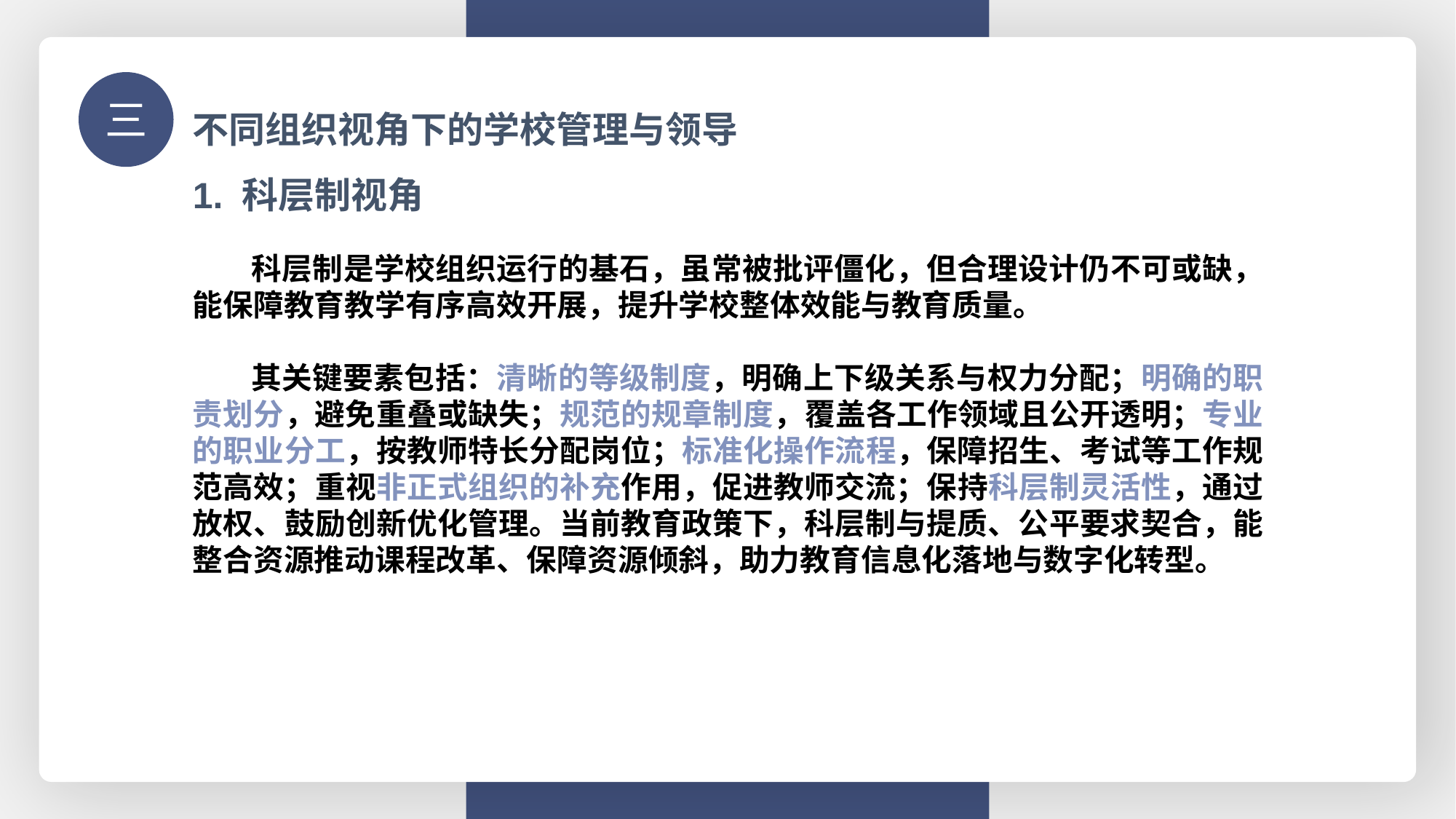

不同组织视角下的学校管理与领导

三
1. 科层制视角
        科层制是学校组织运行的基石，虽常被批评僵化，但合理设计仍不可或缺，能保障教育教学有序高效开展，提升学校整体效能与教育质量。

       其关键要素包括：清晰的等级制度，明确上下级关系与权力分配；明确的职责划分，避免重叠或缺失；规范的规章制度，覆盖各工作领域且公开透明；专业的职业分工，按教师特长分配岗位；标准化操作流程，保障招生、考试等工作规范高效；重视非正式组织的补充作用，促进教师交流；保持科层制灵活性，通过放权、鼓励创新优化管理。当前教育政策下，科层制与提质、公平要求契合，能整合资源推动课程改革、保障资源倾斜，助力教育信息化落地与数字化转型。